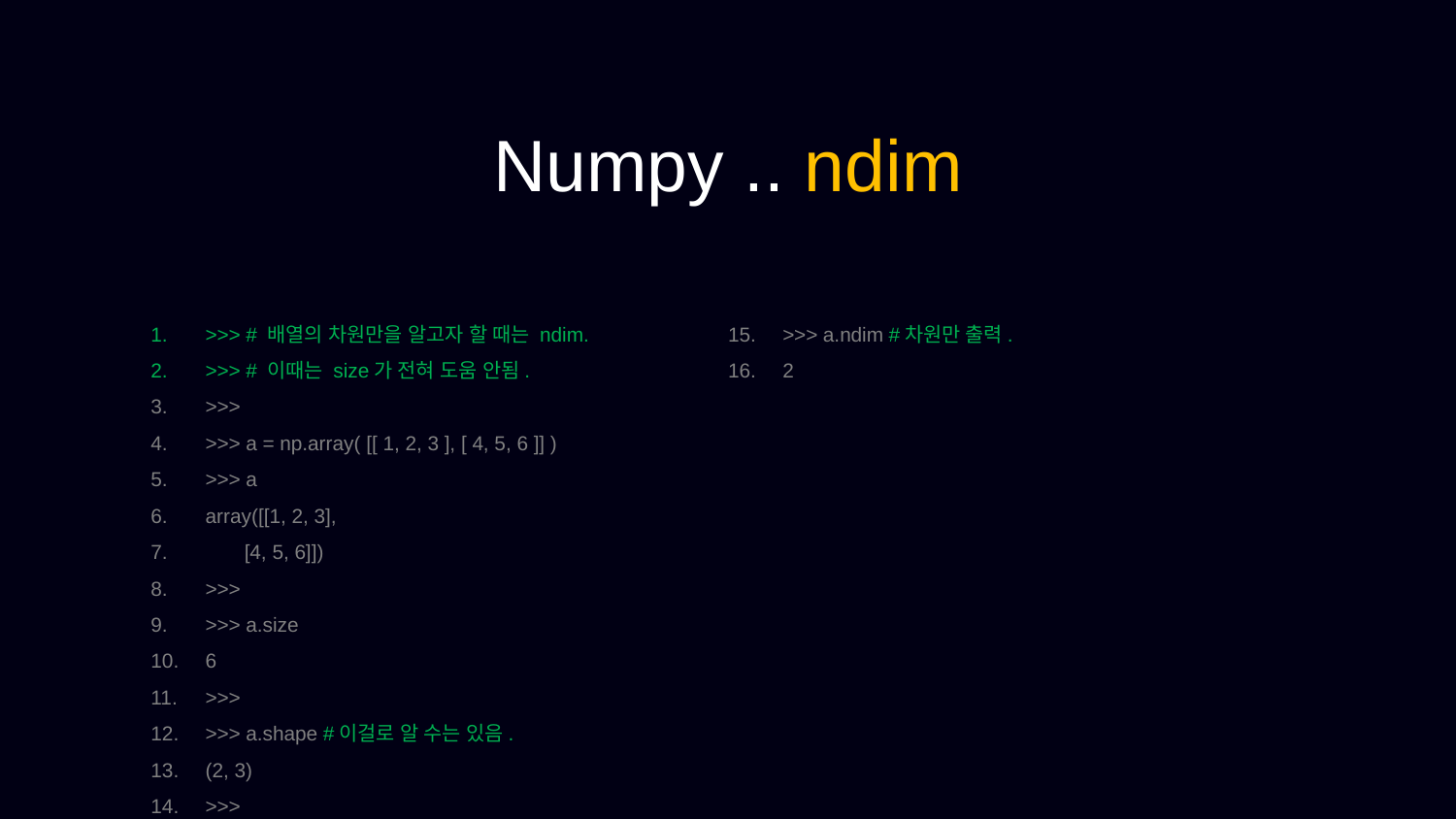

Numpy .. ndim
>>> # 배열의 차원만을 알고자 할 때는 ndim.
>>> # 이때는 size가 전혀 도움 안됨.
>>>
>>> a = np.array( [[ 1, 2, 3 ], [ 4, 5, 6 ]] )
>>> a
array([[1, 2, 3],
       [4, 5, 6]])
>>>
>>> a.size
6
>>>
>>> a.shape #이걸로 알 수는 있음.
(2, 3)
>>>
>>> a.ndim #차원만 출력.
2